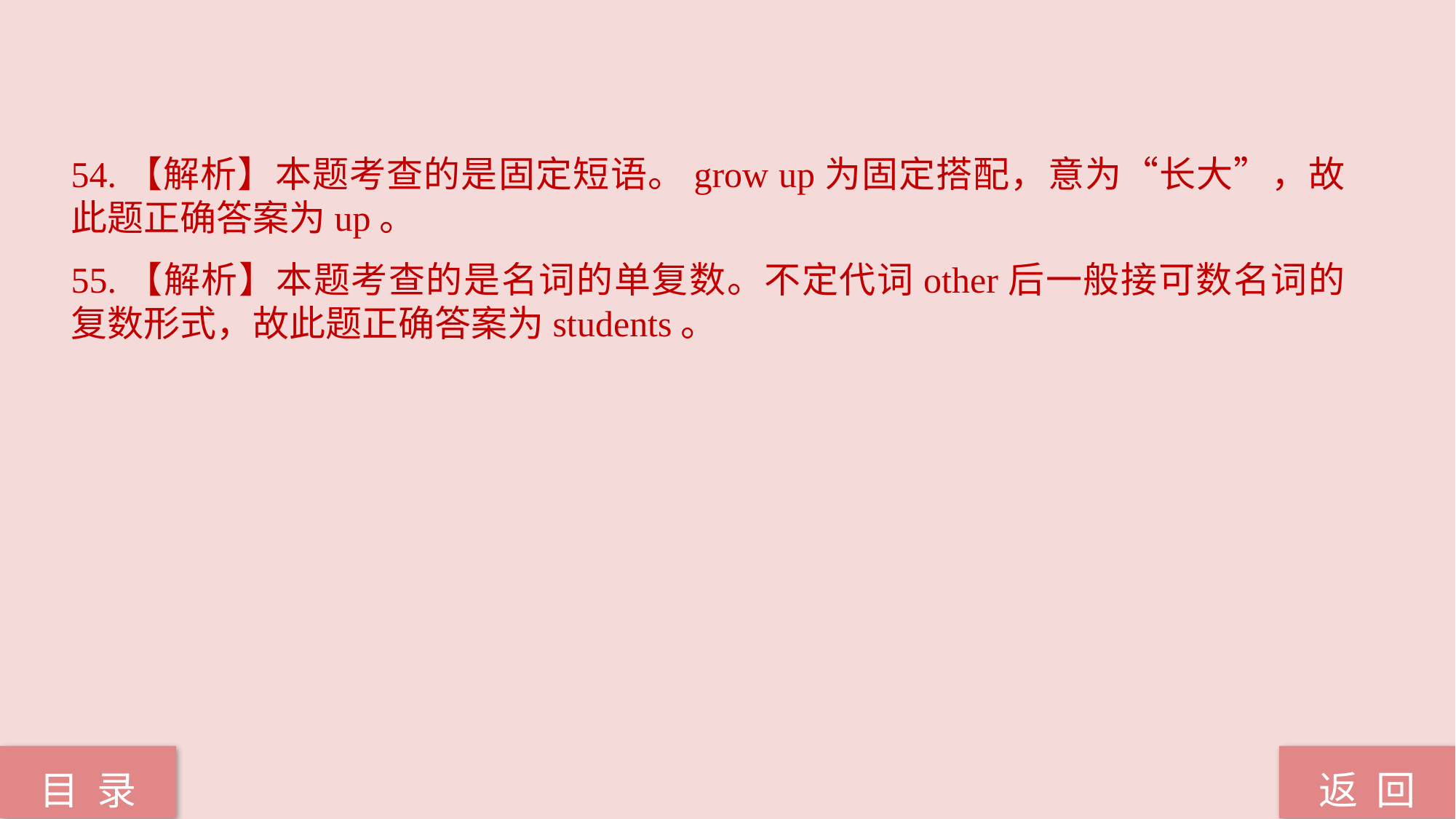

54.【解析】本题考查的是固定短语。grow up为固定搭配，意为“长大”，故此题正确答案为up。
55.【解析】本题考查的是名词的单复数。不定代词other后一般接可数名词的复数形式，故此题正确答案为students。
返  回